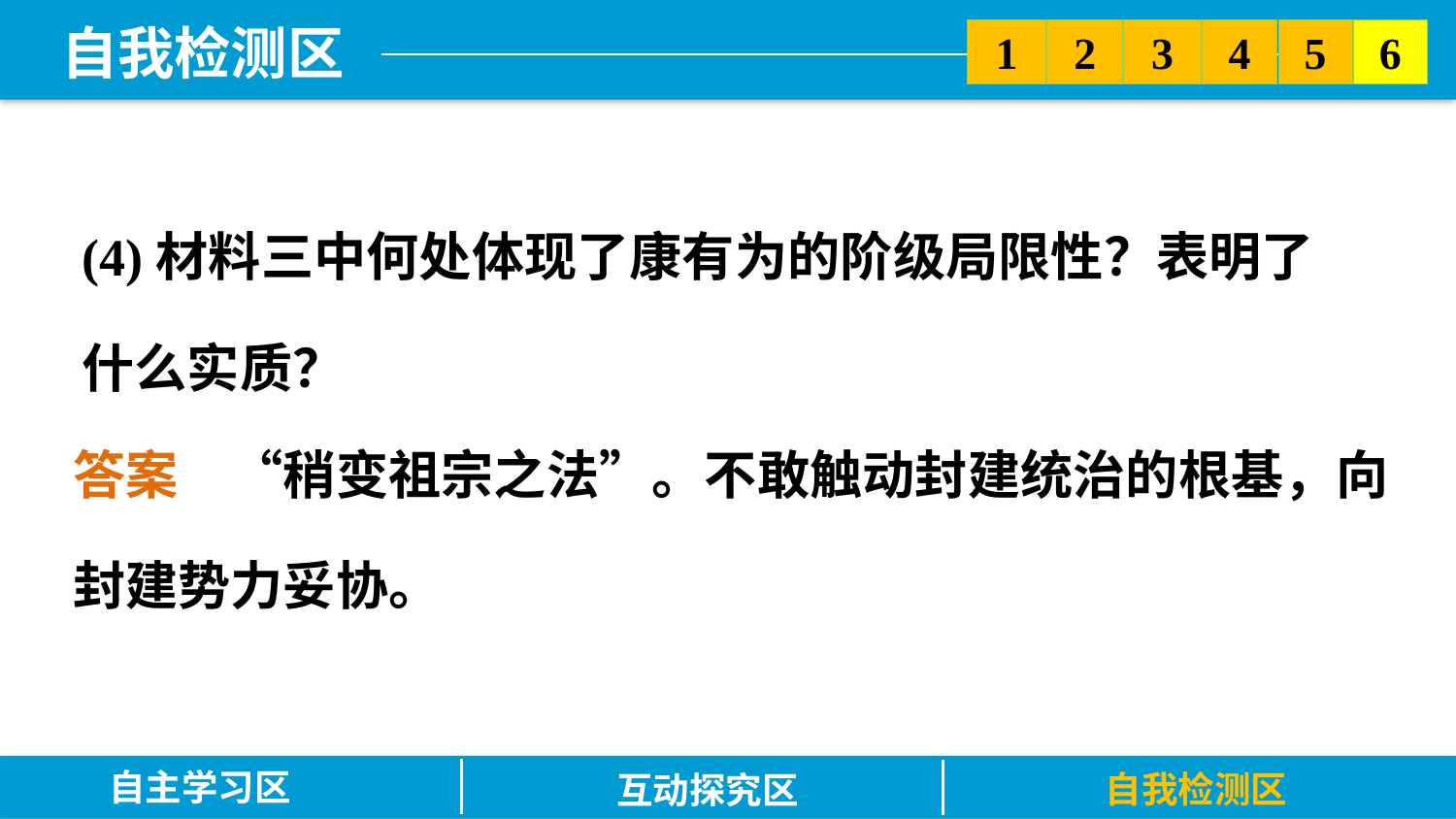

5
6
2
3
1
4
(4)材料三中何处体现了康有为的阶级局限性？表明了什么实质？
答案　“稍变祖宗之法”。不敢触动封建统治的根基，向封建势力妥协。
自主学习区
自我检测区
互动探究区